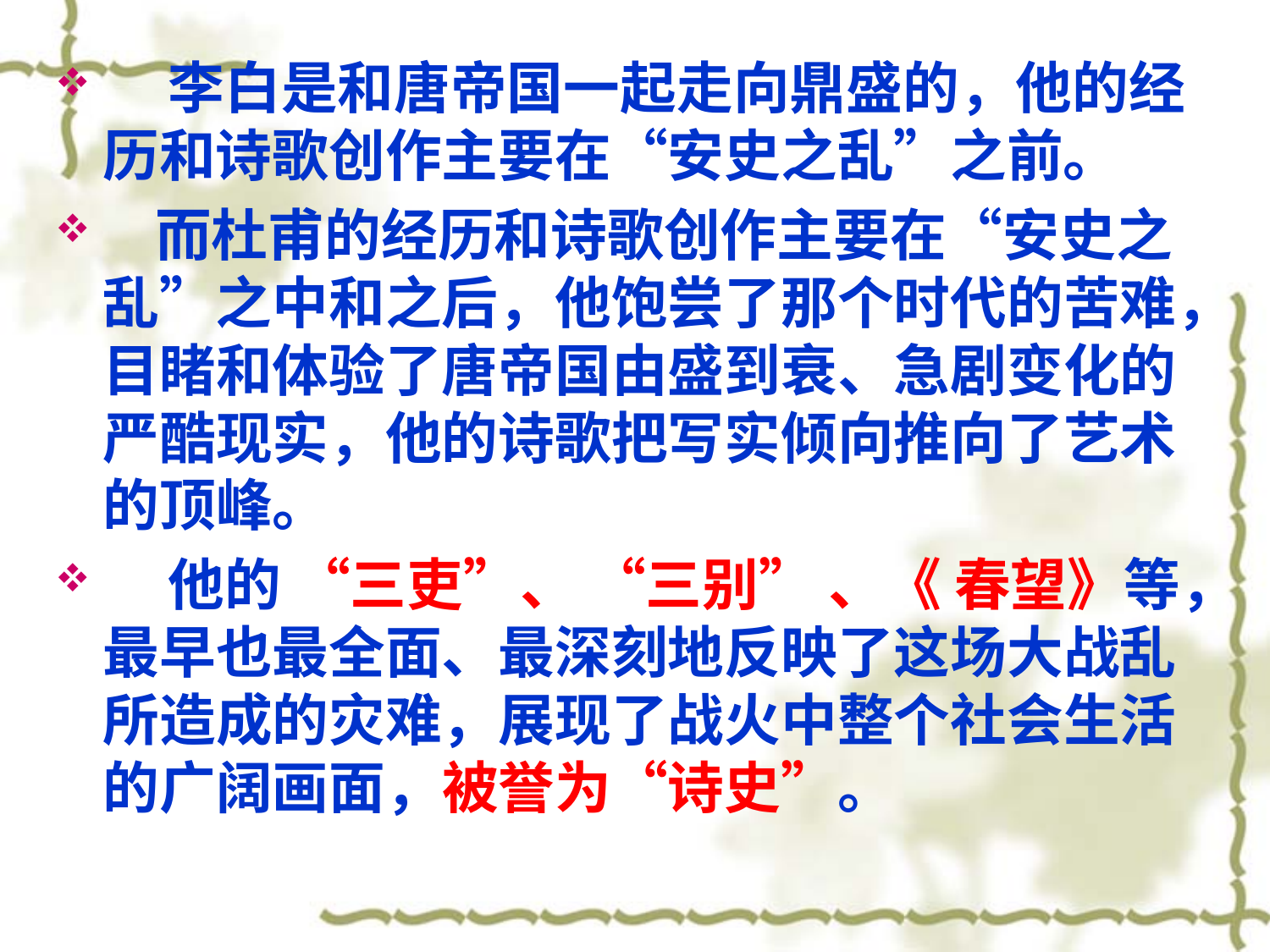

李白是和唐帝国一起走向鼎盛的，他的经历和诗歌创作主要在“安史之乱”之前。
   而杜甫的经历和诗歌创作主要在“安史之乱”之中和之后，他饱尝了那个时代的苦难，目睹和体验了唐帝国由盛到衰、急剧变化的严酷现实，他的诗歌把写实倾向推向了艺术的顶峰。
    他的 “三吏”、 “三别” 、《 春望》等，最早也最全面、最深刻地反映了这场大战乱所造成的灾难，展现了战火中整个社会生活的广阔画面，被誉为“诗史”。

#